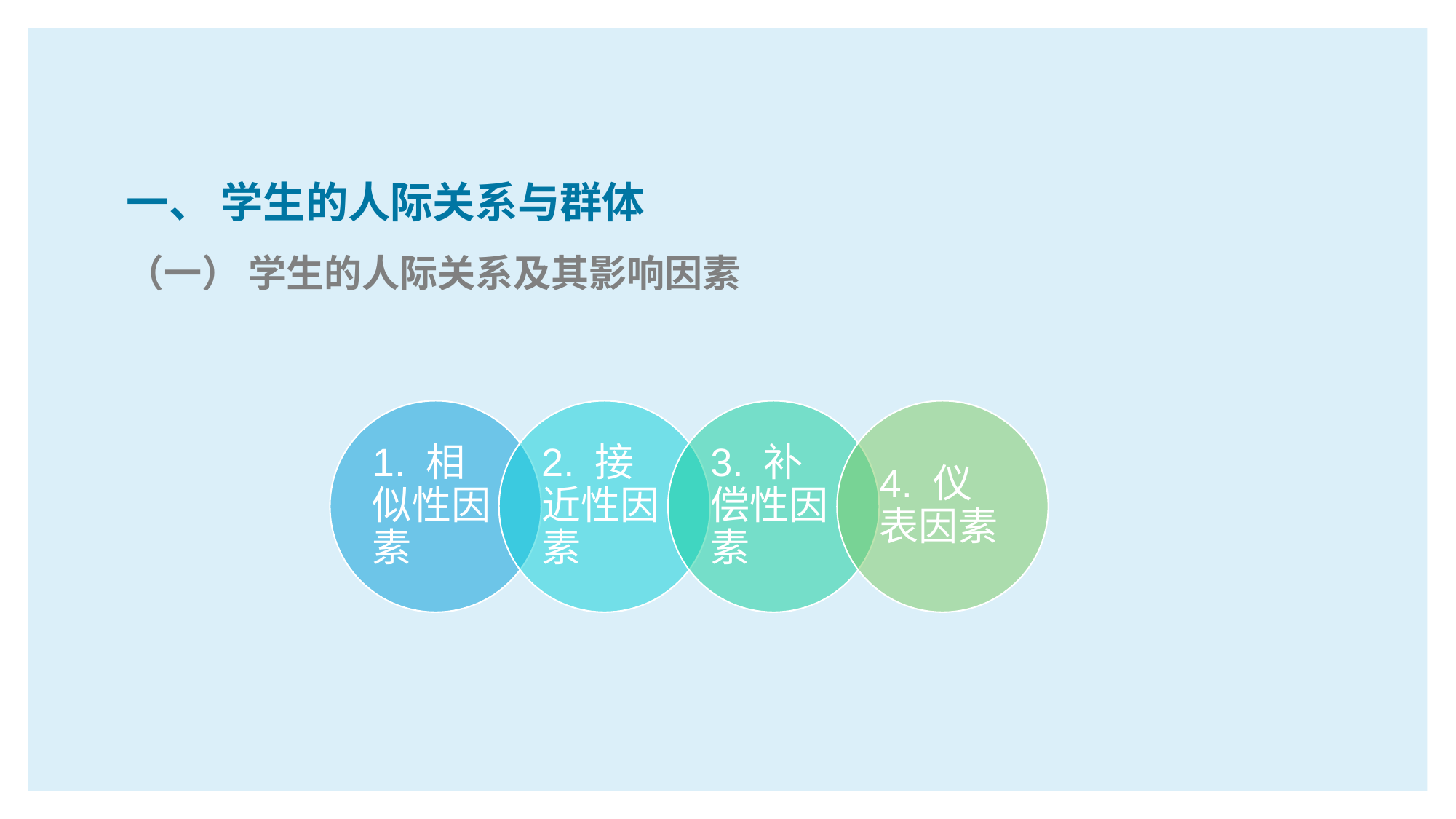

一、 学生的人际关系与群体
（一） 学生的人际关系及其影响因素
1. 相似性因素
2. 接近性因素
3. 补偿性因素
4. 仪表因素